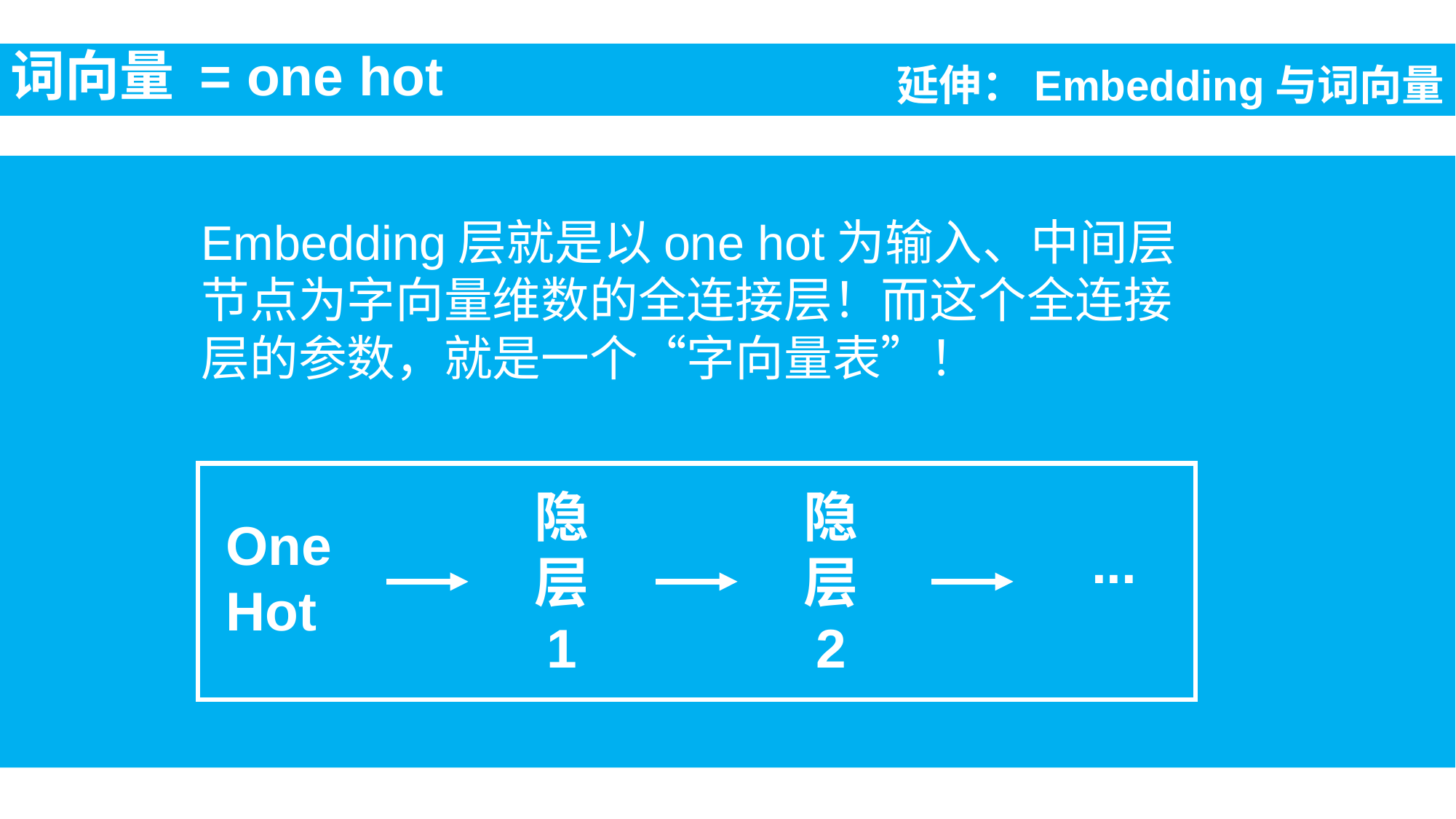

词向量 = one hot
延伸：Embedding与词向量
Embedding层就是以one hot为输入、中间层节点为字向量维数的全连接层！而这个全连接层的参数，就是一个“字向量表”！

隐
层
1
隐
层
2
One
Hot
...